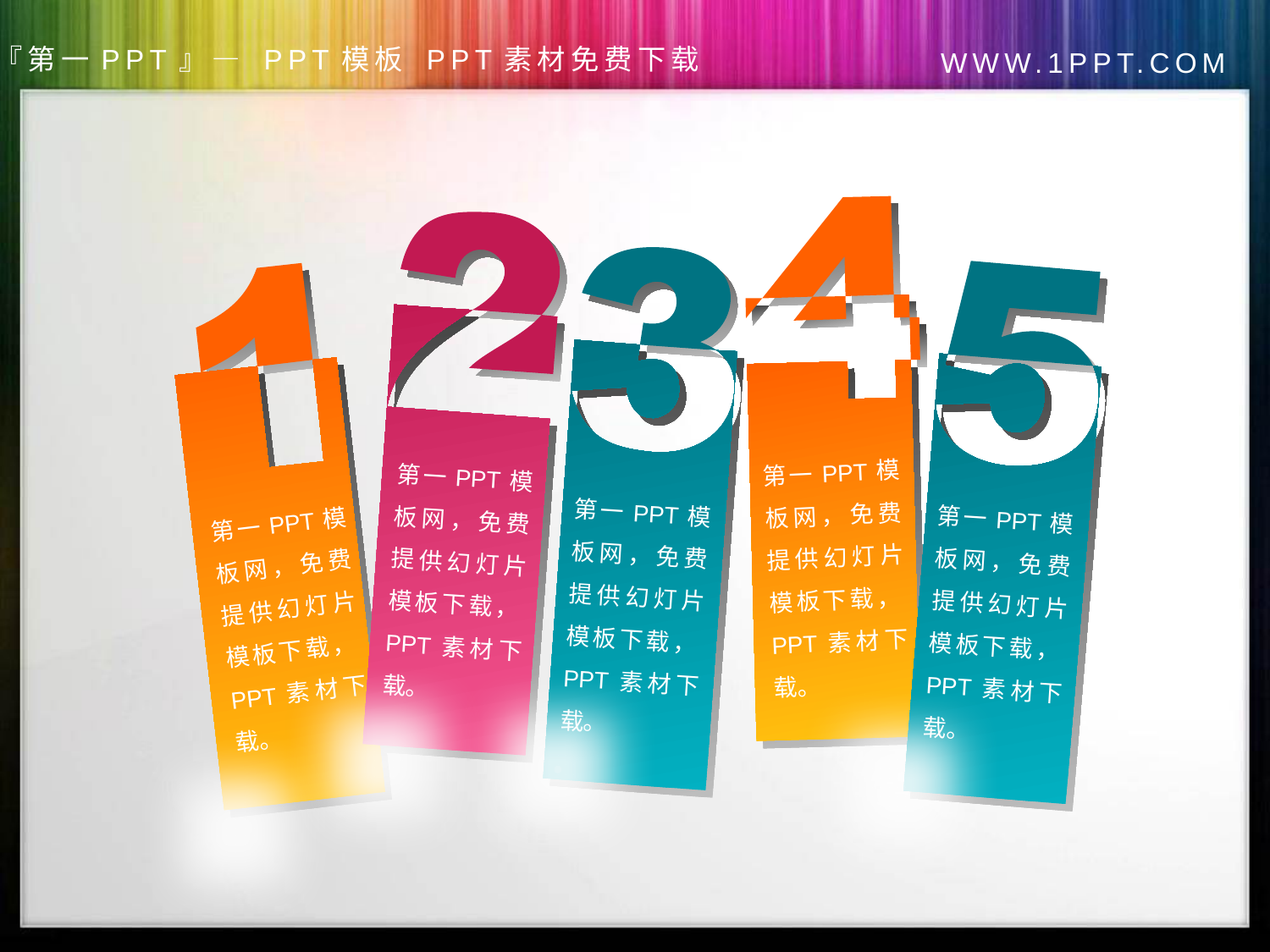

第一PPT模板网，免费提供幻灯片模板下载，PPT素材下载。
第一PPT模板网，免费提供幻灯片模板下载，PPT素材下载。
第一PPT模板网，免费提供幻灯片模板下载，PPT素材下载。
第一PPT模板网，免费提供幻灯片模板下载，PPT素材下载。
第一PPT模板网，免费提供幻灯片模板下载，PPT素材下载。